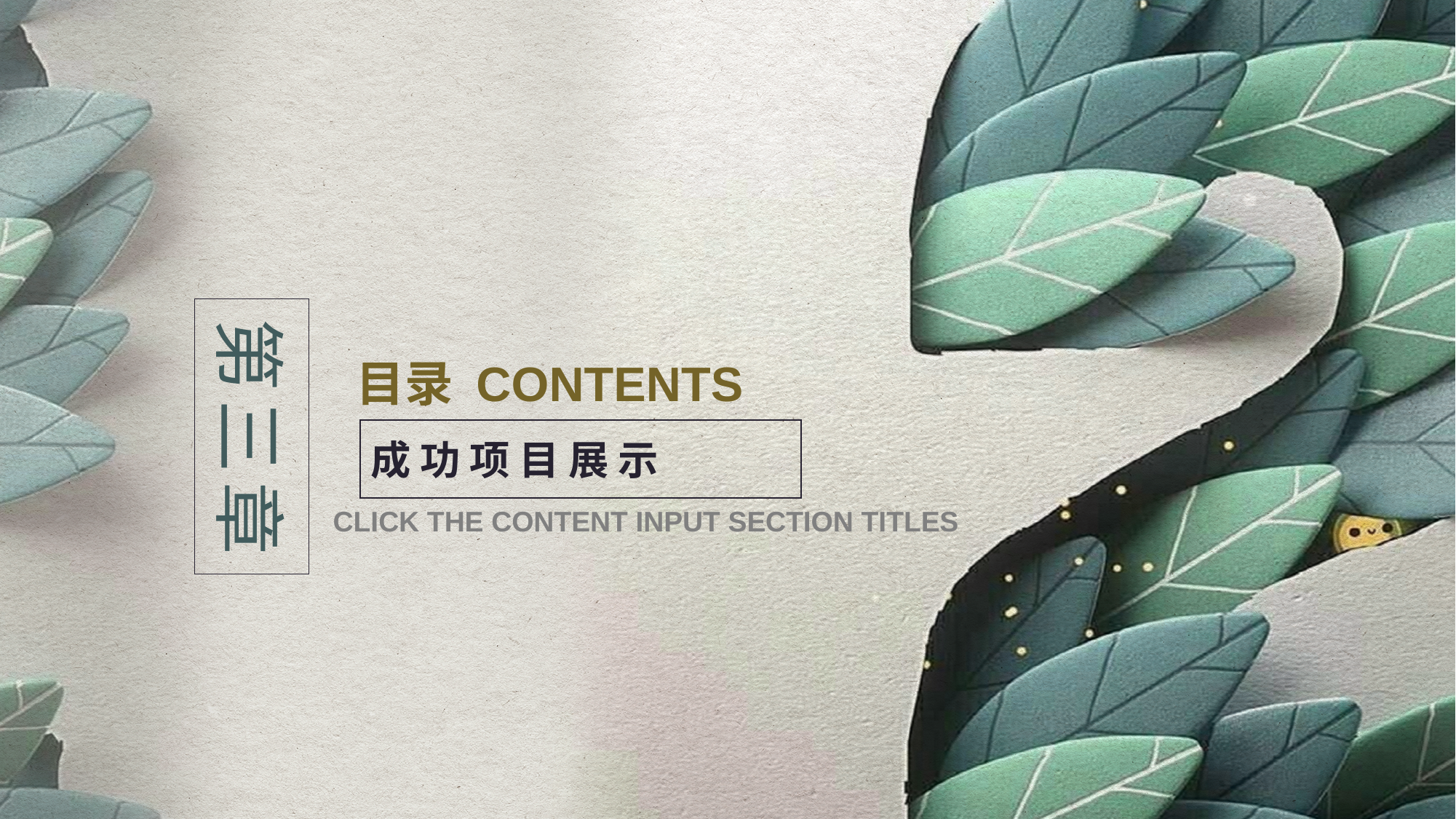

第三章
目录 CONTENTS
成 功 项 目 展 示
CLICK THE CONTENT INPUT SECTION TITLES